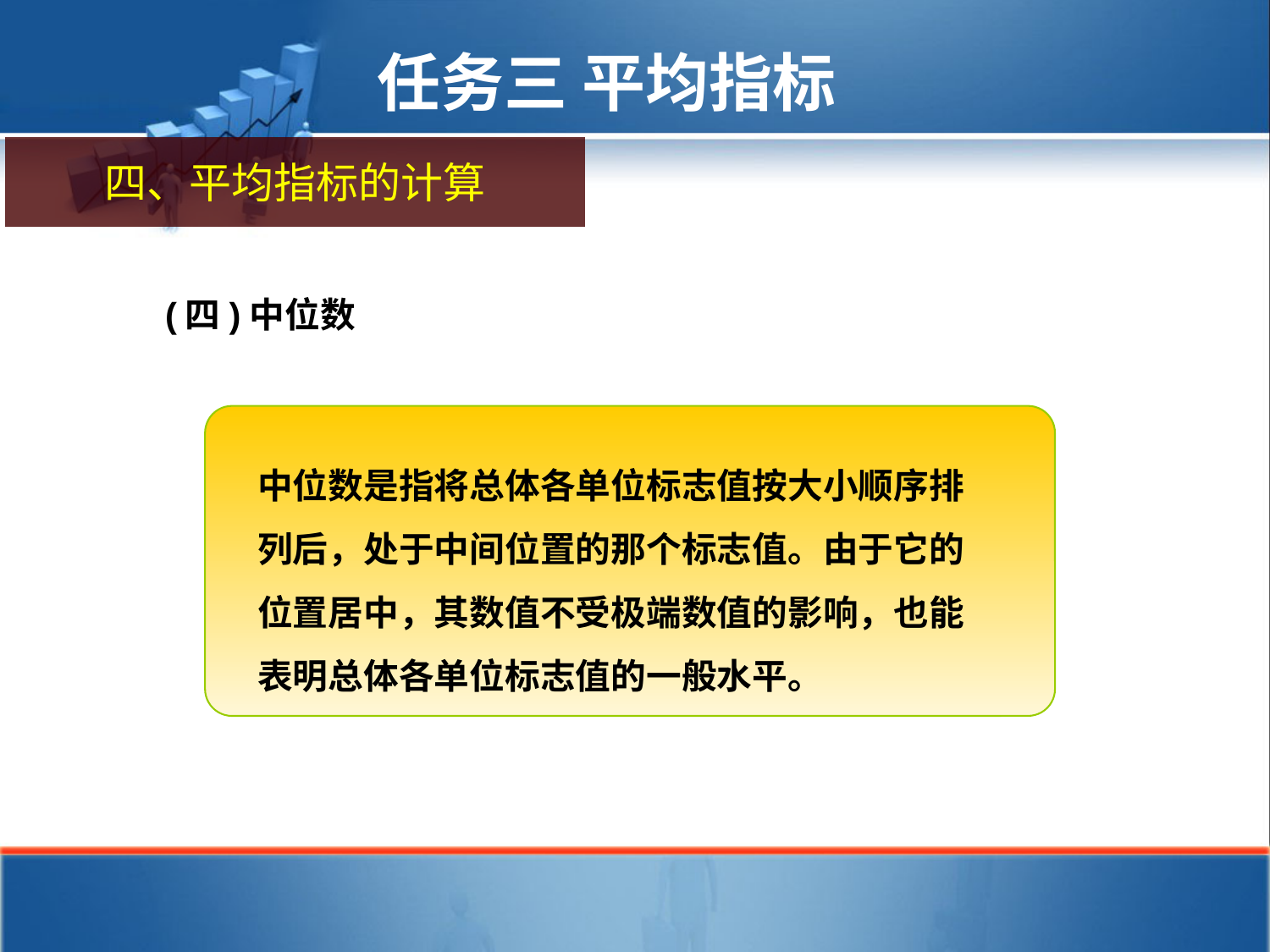

任务三 平均指标
四、平均指标的计算
(四)中位数

中位数是指将总体各单位标志值按大小顺序排列后，处于中间位置的那个标志值。由于它的位置居中，其数值不受极端数值的影响，也能表明总体各单位标志值的一般水平。